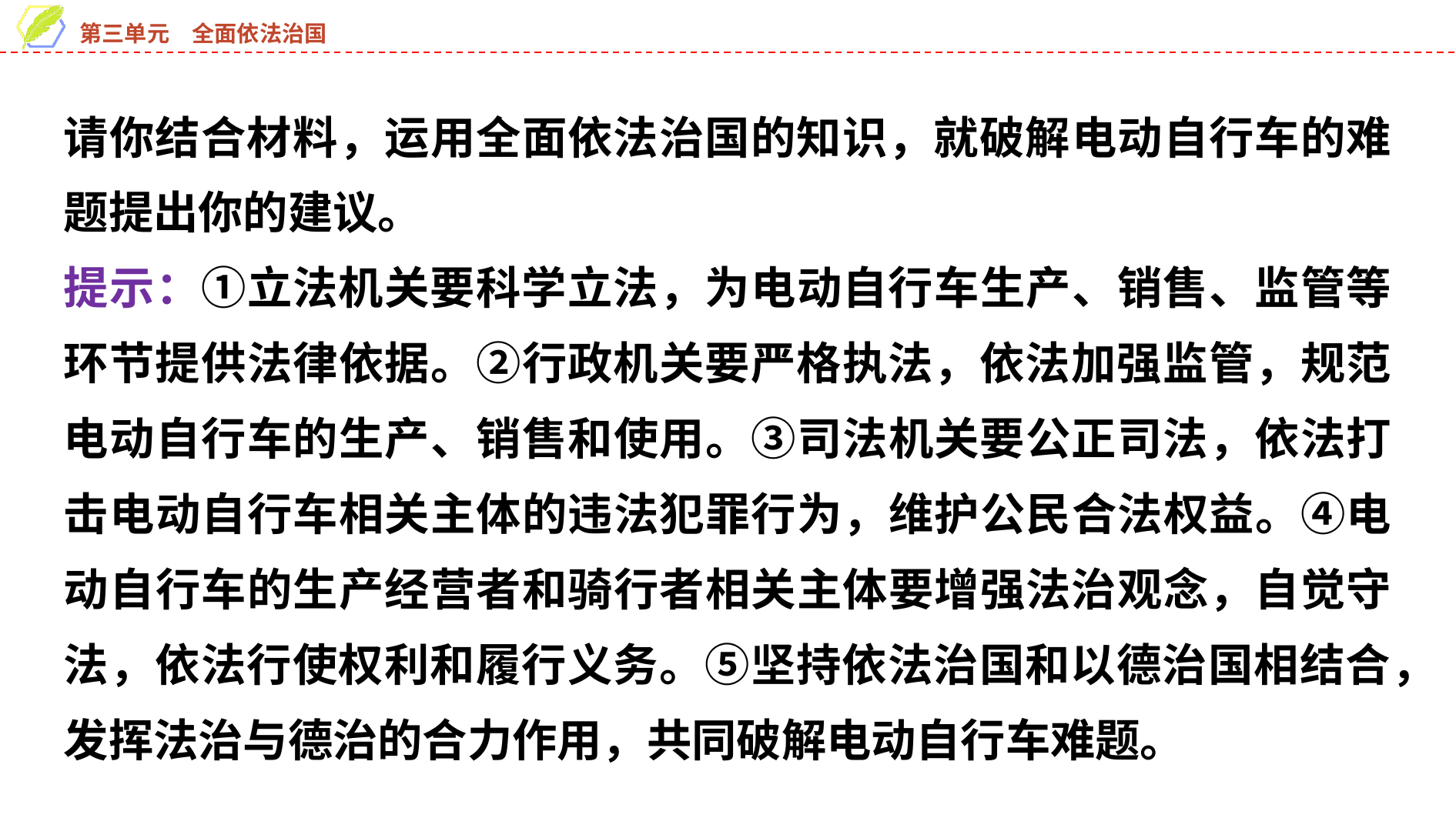

请你结合材料，运用全面依法治国的知识，就破解电动自行车的难题提出你的建议。
提示：①立法机关要科学立法，为电动自行车生产、销售、监管等环节提供法律依据。②行政机关要严格执法，依法加强监管，规范电动自行车的生产、销售和使用。③司法机关要公正司法，依法打击电动自行车相关主体的违法犯罪行为，维护公民合法权益。④电动自行车的生产经营者和骑行者相关主体要增强法治观念，自觉守法，依法行使权利和履行义务。⑤坚持依法治国和以德治国相结合，发挥法治与德治的合力作用，共同破解电动自行车难题。